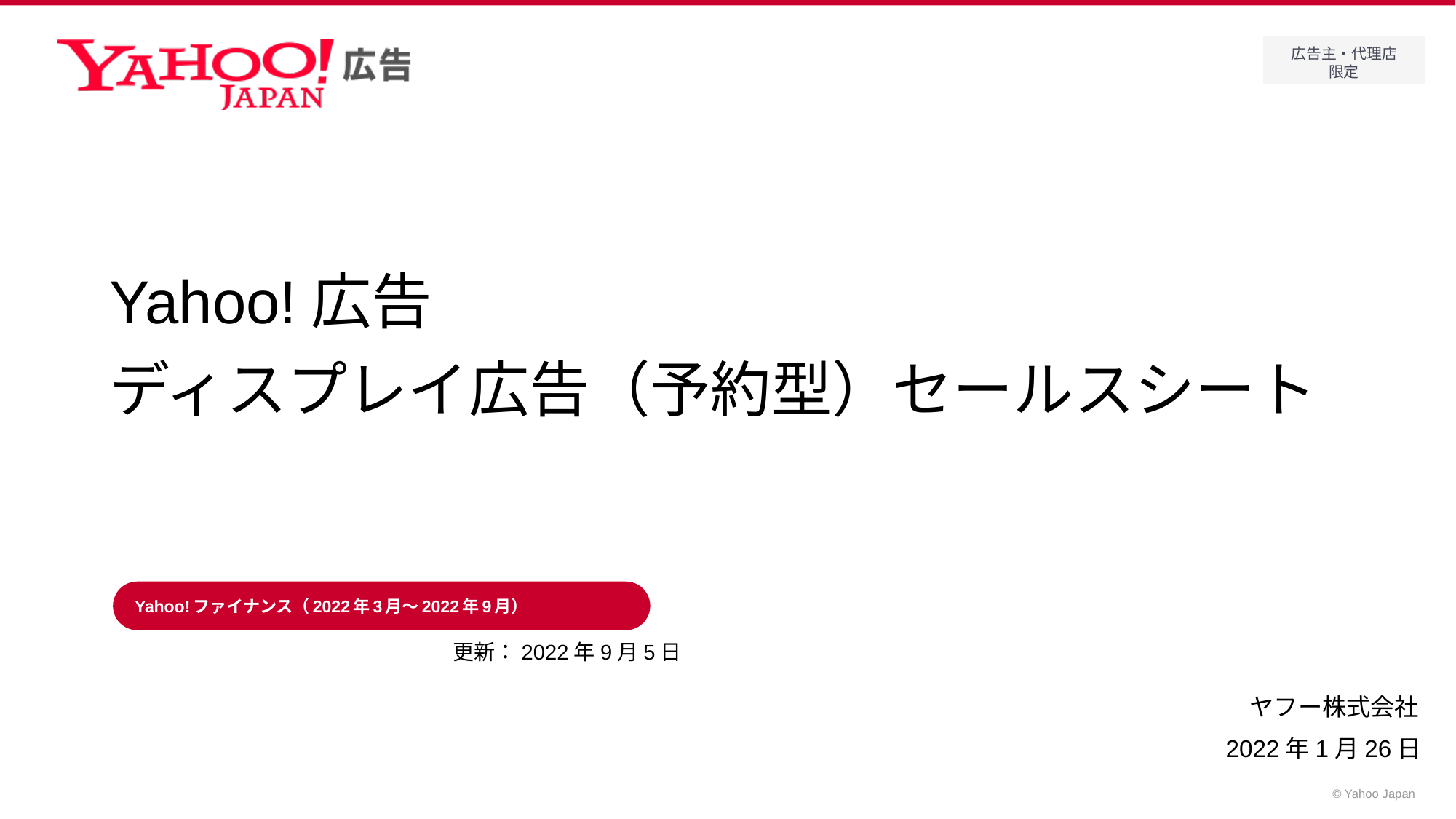

# Yahoo!広告 ディスプレイ広告（予約型）セールスシート
Yahoo!ファイナンス（2022年3月～2022年9月）
更新：2022年9月5日
2022年1月26日